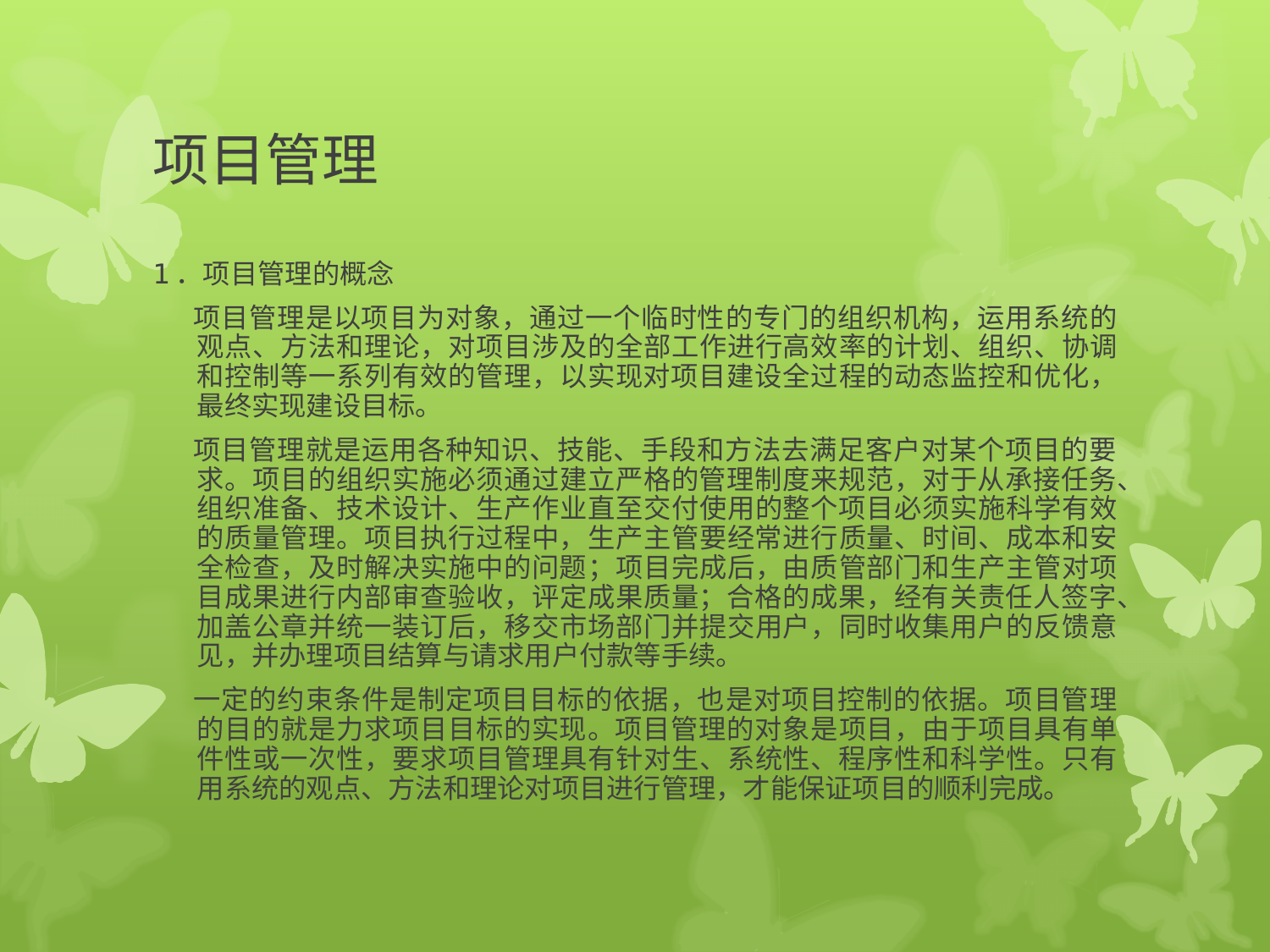

# 项目管理
1．项目管理的概念
     项目管理是以项目为对象，通过一个临时性的专门的组织机构，运用系统的观点、方法和理论，对项目涉及的全部工作进行高效率的计划、组织、协调和控制等一系列有效的管理，以实现对项目建设全过程的动态监控和优化，最终实现建设目标。
     项目管理就是运用各种知识、技能、手段和方法去满足客户对某个项目的要求。项目的组织实施必须通过建立严格的管理制度来规范，对于从承接任务、组织准备、技术设计、生产作业直至交付使用的整个项目必须实施科学有效的质量管理。项目执行过程中，生产主管要经常进行质量、时间、成本和安全检查，及时解决实施中的问题；项目完成后，由质管部门和生产主管对项目成果进行内部审查验收，评定成果质量；合格的成果，经有关责任人签字、加盖公章并统一装订后，移交市场部门并提交用户，同时收集用户的反馈意见，并办理项目结算与请求用户付款等手续。
     一定的约束条件是制定项目目标的依据，也是对项目控制的依据。项目管理的目的就是力求项目目标的实现。项目管理的对象是项目，由于项目具有单件性或一次性，要求项目管理具有针对生、系统性、程序性和科学性。只有用系统的观点、方法和理论对项目进行管理，才能保证项目的顺利完成。